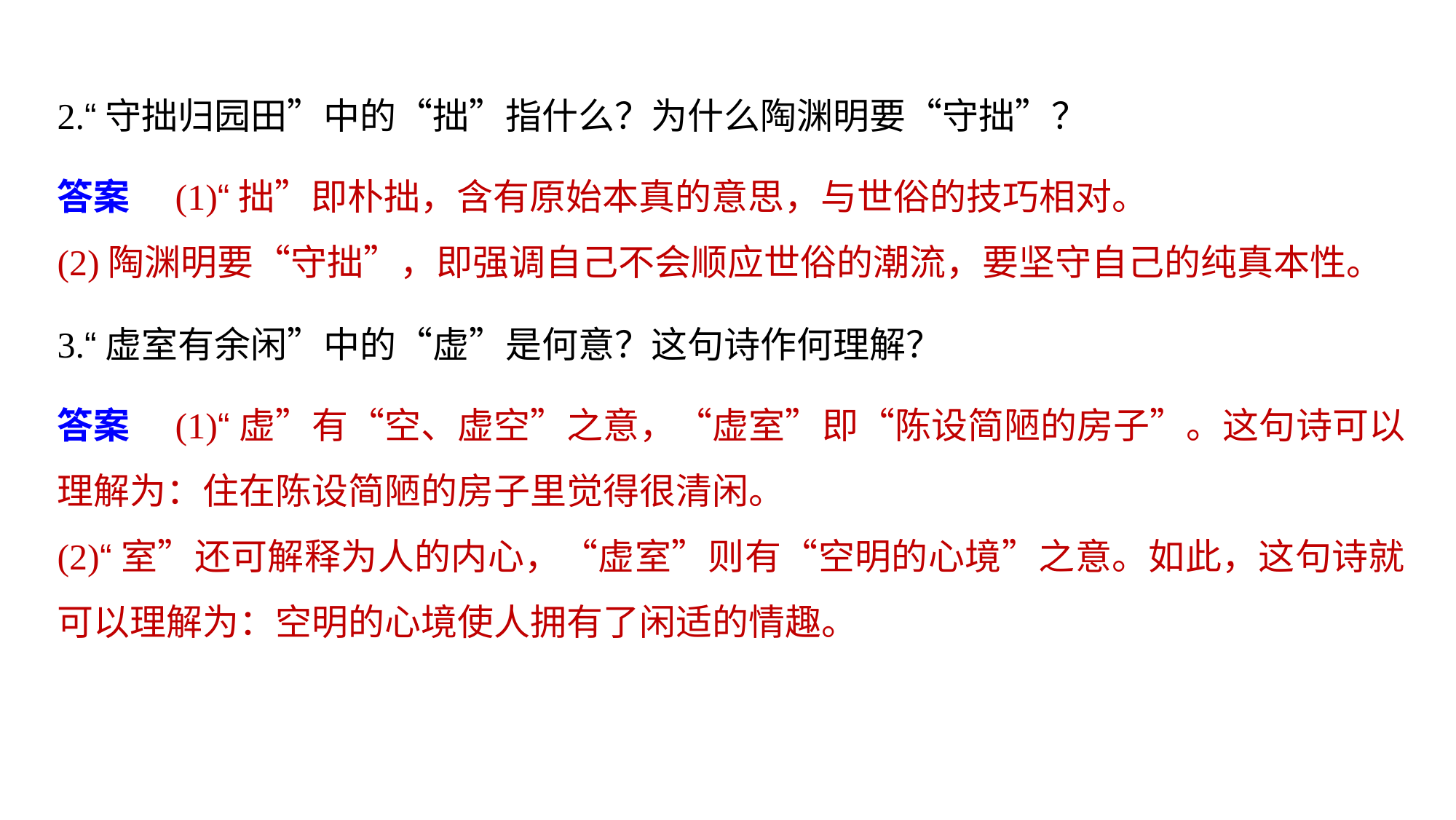

2.“守拙归园田”中的“拙”指什么？为什么陶渊明要“守拙”？
答案　(1)“拙”即朴拙，含有原始本真的意思，与世俗的技巧相对。
(2)陶渊明要“守拙”，即强调自己不会顺应世俗的潮流，要坚守自己的纯真本性。
3.“虚室有余闲”中的“虚”是何意？这句诗作何理解？
答案　(1)“虚”有“空、虚空”之意，“虚室”即“陈设简陋的房子”。这句诗可以理解为：住在陈设简陋的房子里觉得很清闲。
(2)“室”还可解释为人的内心，“虚室”则有“空明的心境”之意。如此，这句诗就可以理解为：空明的心境使人拥有了闲适的情趣。